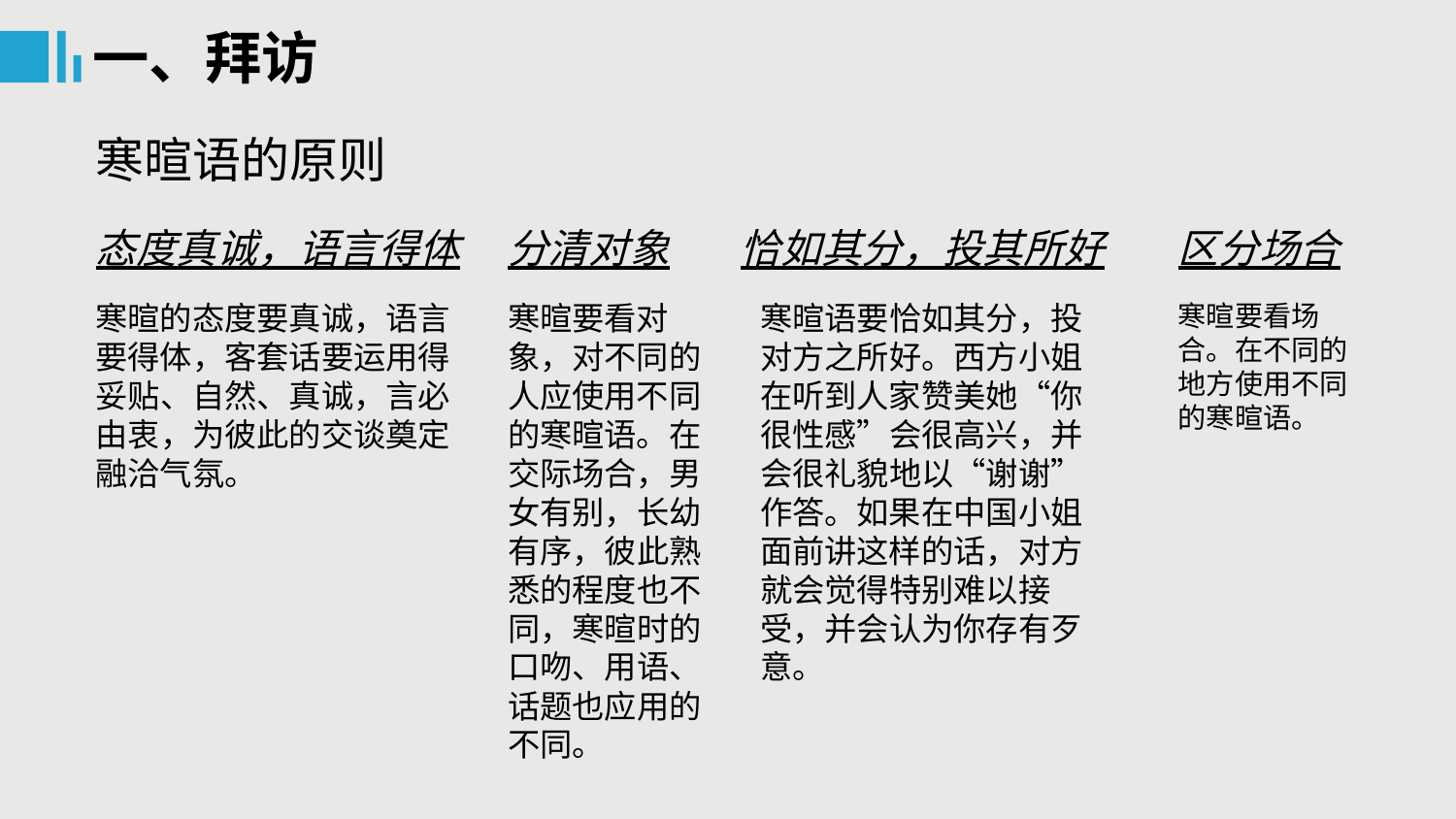

一、拜访

寒暄语的原则
态度真诚，语言得体
分清对象
恰如其分，投其所好
区分场合
寒暄的态度要真诚，语言要得体，客套话要运用得妥贴、自然、真诚，言必由衷，为彼此的交谈奠定融洽气氛。
寒暄要看对象，对不同的人应使用不同的寒暄语。在交际场合，男女有别，长幼有序，彼此熟悉的程度也不同，寒暄时的口吻、用语、话题也应用的不同。
寒暄语要恰如其分，投对方之所好。西方小姐在听到人家赞美她“你很性感”会很高兴，并会很礼貌地以“谢谢”作答。如果在中国小姐面前讲这样的话，对方就会觉得特别难以接受，并会认为你存有歹意。
寒暄要看场合。在不同的地方使用不同的寒暄语。